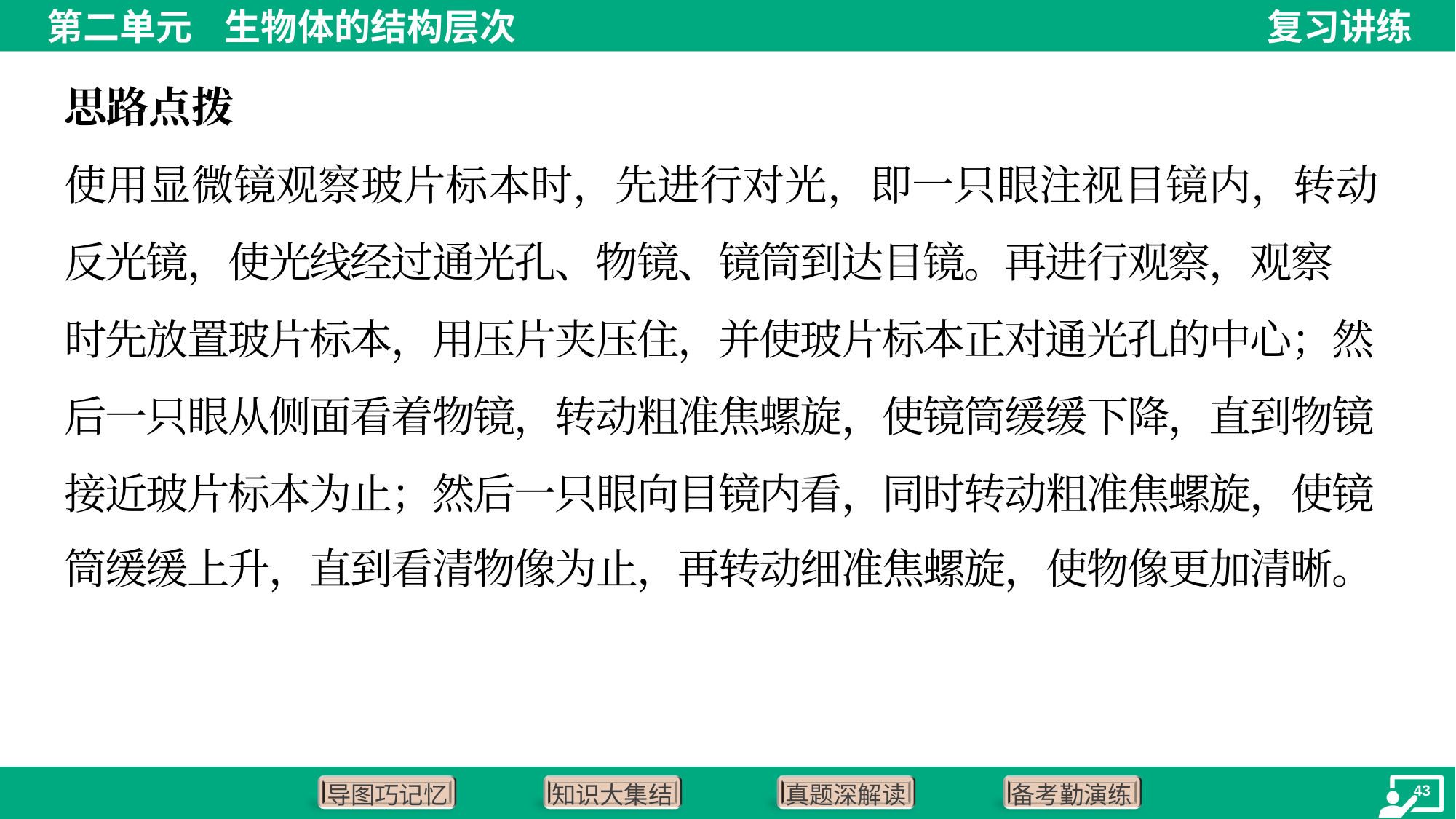

思路点拨
使用显微镜观察玻片标本时，先进行对光，即一只眼注视目镜内，转动
反光镜，使光线经过通光孔、物镜、镜筒到达目镜。再进行观察，观察
时先放置玻片标本，用压片夹压住，并使玻片标本正对通光孔的中心；然
后一只眼从侧面看着物镜，转动粗准焦螺旋，使镜筒缓缓下降，直到物镜
接近玻片标本为止；然后一只眼向目镜内看，同时转动粗准焦螺旋，使镜
筒缓缓上升，直到看清物像为止，再转动细准焦螺旋，使物像更加清晰。